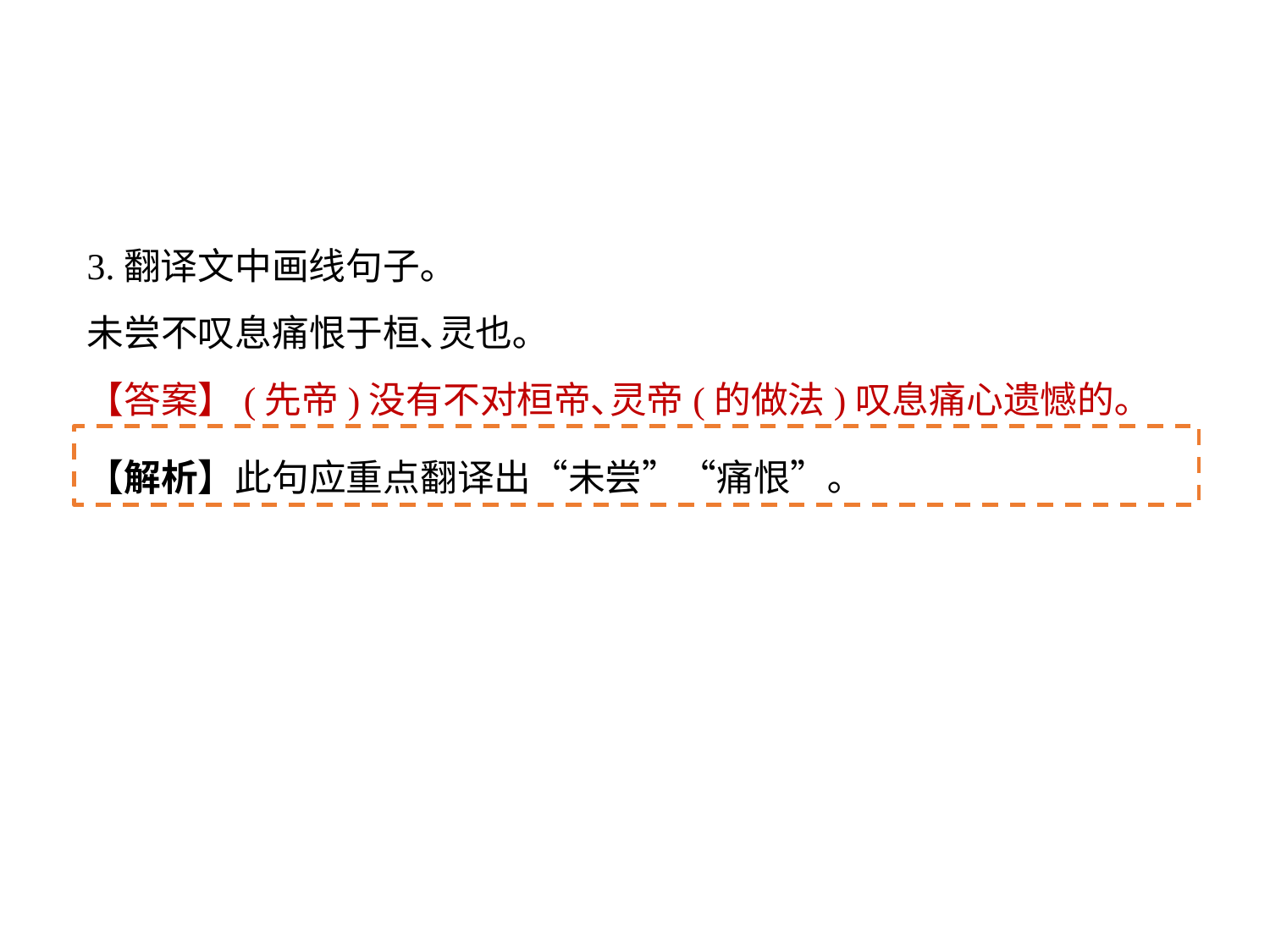

3.翻译文中画线句子｡
未尝不叹息痛恨于桓､灵也｡
【答案】(先帝)没有不对桓帝､灵帝(的做法)叹息痛心遗憾的｡
【解析】此句应重点翻译出“未尝”“痛恨”｡